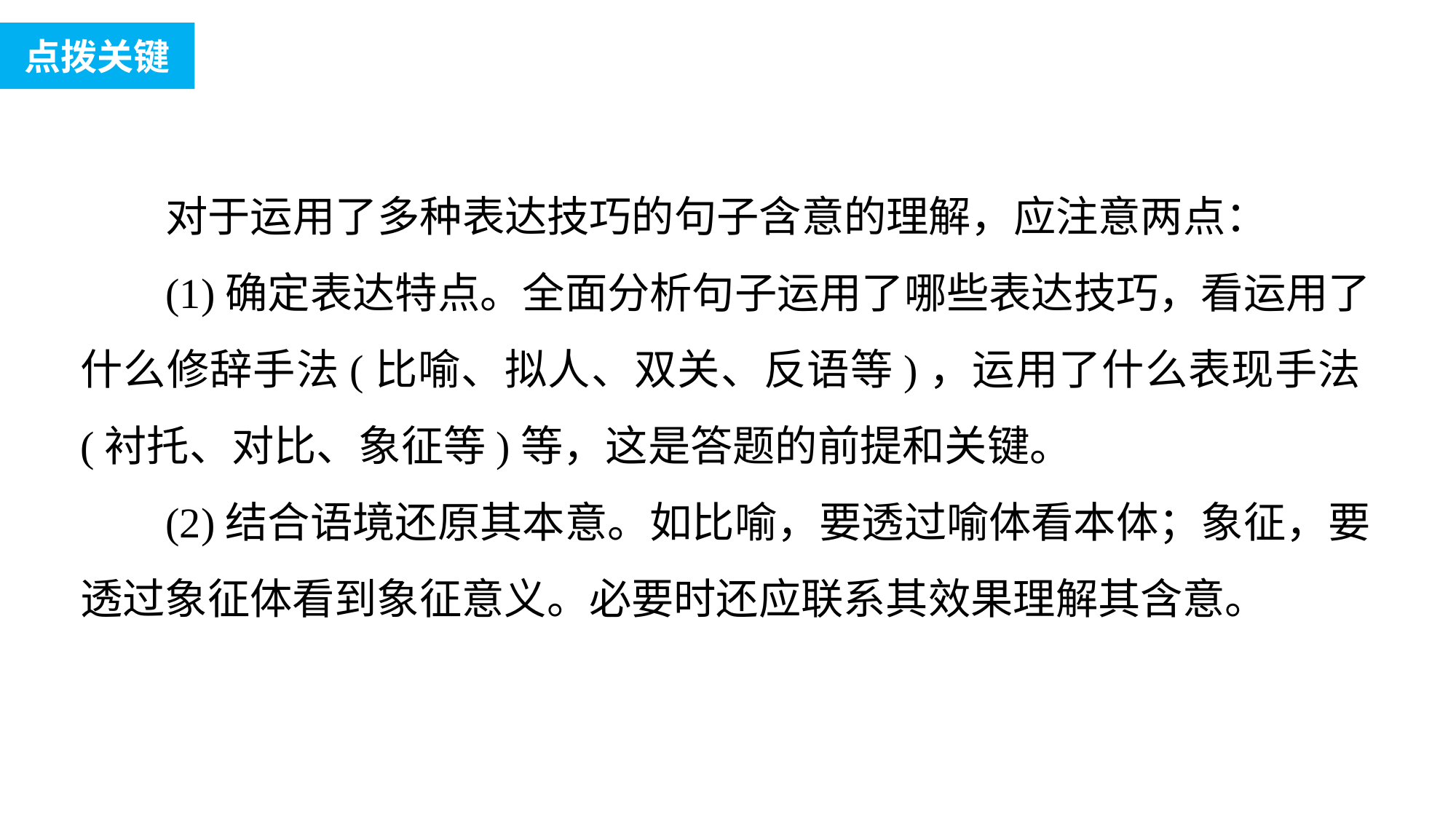

点拨关键
对于运用了多种表达技巧的句子含意的理解，应注意两点：
(1)确定表达特点。全面分析句子运用了哪些表达技巧，看运用了什么修辞手法(比喻、拟人、双关、反语等)，运用了什么表现手法(衬托、对比、象征等)等，这是答题的前提和关键。
(2)结合语境还原其本意。如比喻，要透过喻体看本体；象征，要透过象征体看到象征意义。必要时还应联系其效果理解其含意。